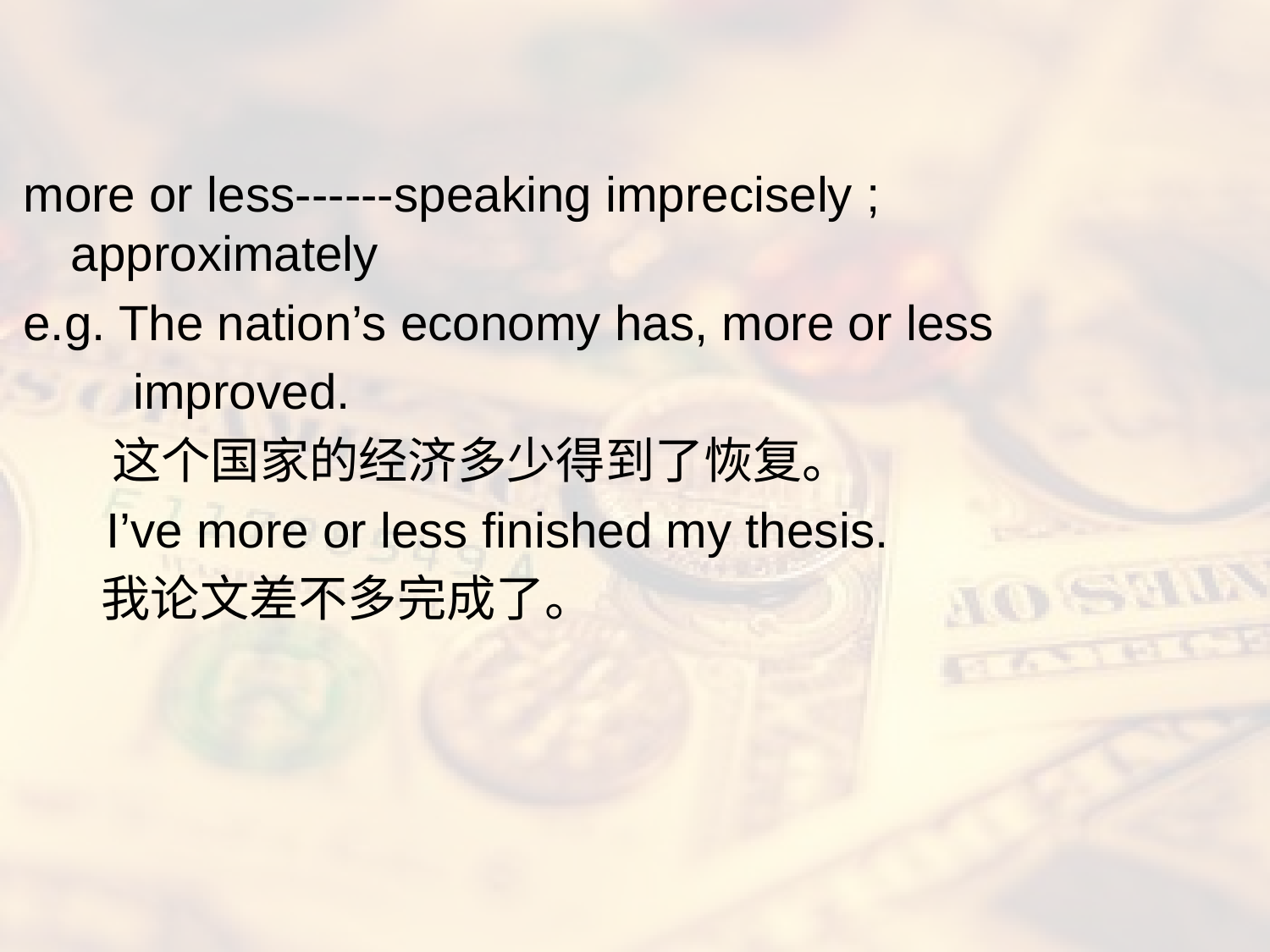

#
more or less------speaking imprecisely ; approximately
e.g. The nation’s economy has, more or less
        improved.
       这个国家的经济多少得到了恢复。
      I’ve more or less finished my thesis.
      我论文差不多完成了。